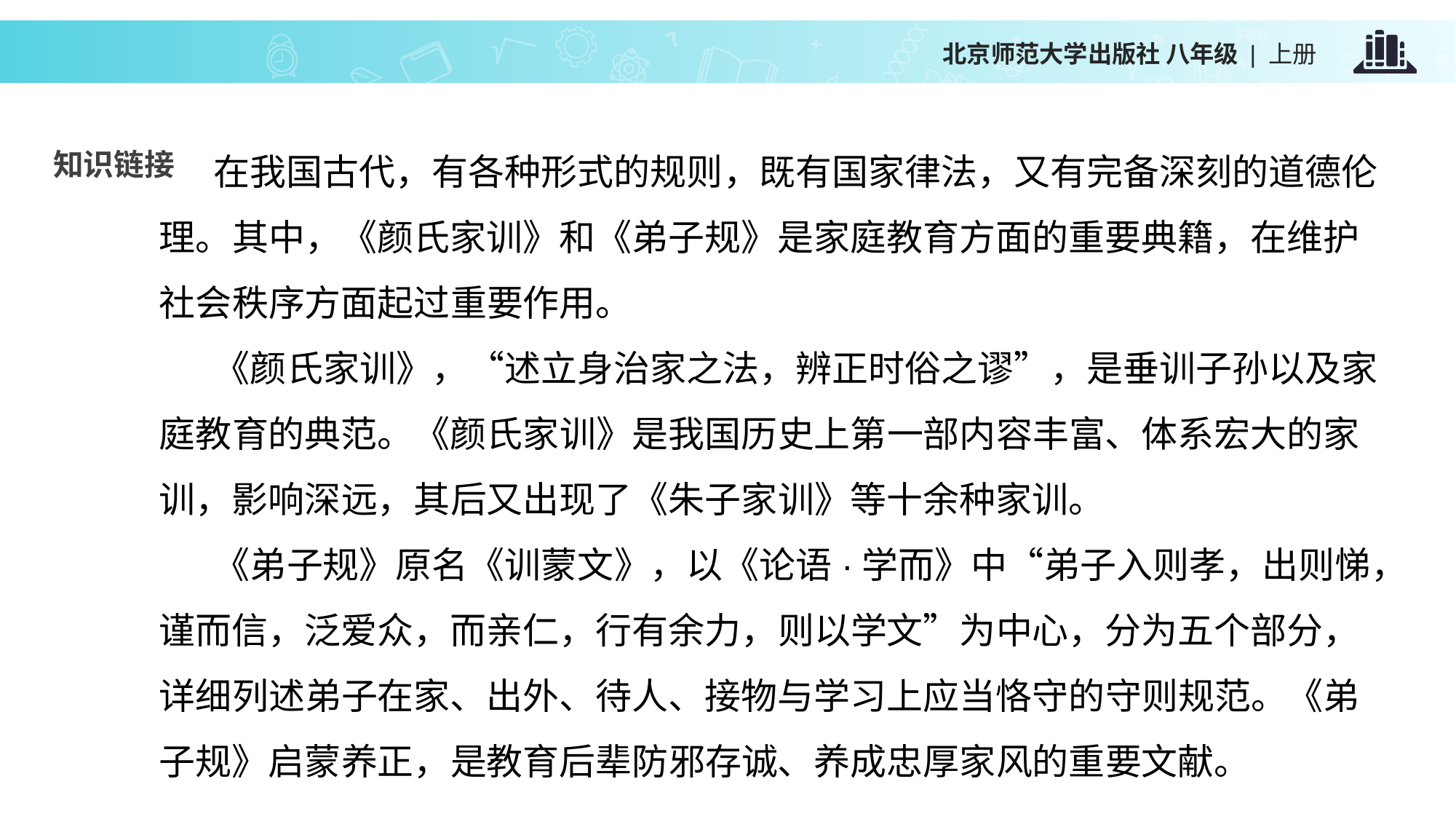

在我国古代，有各种形式的规则，既有国家律法，又有完备深刻的道德伦理。其中，《颜氏家训》和《弟子规》是家庭教育方面的重要典籍，在维护社会秩序方面起过重要作用。
《颜氏家训》，“述立身治家之法，辨正时俗之谬”，是垂训子孙以及家庭教育的典范。《颜氏家训》是我国历史上第一部内容丰富、体系宏大的家训，影响深远，其后又出现了《朱子家训》等十余种家训。
《弟子规》原名《训蒙文》，以《论语·学而》中“弟子入则孝，出则悌，谨而信，泛爱众，而亲仁，行有余力，则以学文”为中心，分为五个部分，详细列述弟子在家、出外、待人、接物与学习上应当恪守的守则规范。《弟子规》启蒙养正，是教育后辈防邪存诚、养成忠厚家风的重要文献。
知识链接